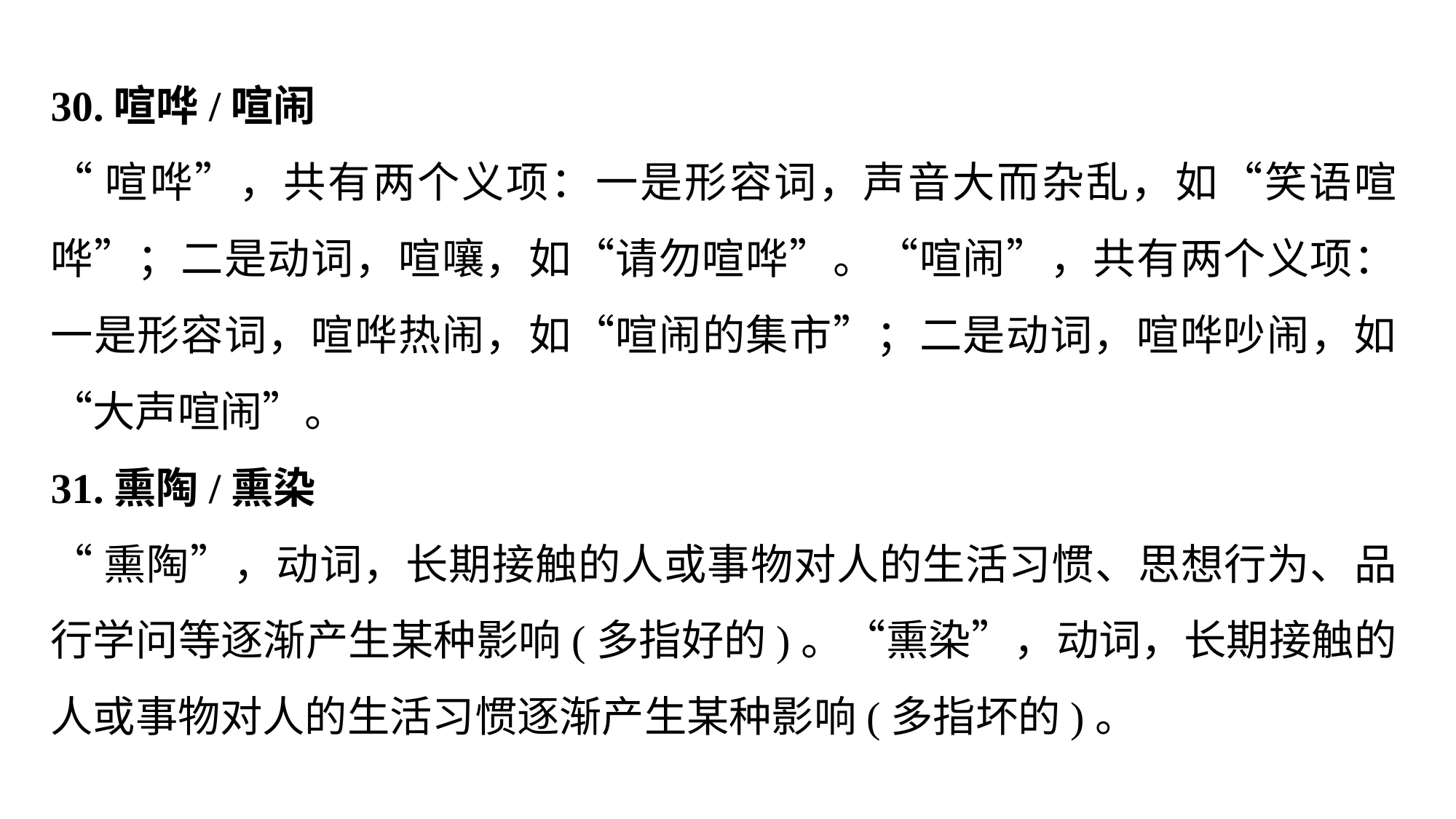

30.喧哗/喧闹
“喧哗”，共有两个义项：一是形容词，声音大而杂乱，如“笑语喧哗”；二是动词，喧嚷，如“请勿喧哗”。“喧闹”，共有两个义项：一是形容词，喧哗热闹，如“喧闹的集市”；二是动词，喧哗吵闹，如“大声喧闹”。
31.熏陶/熏染
“熏陶”，动词，长期接触的人或事物对人的生活习惯、思想行为、品行学问等逐渐产生某种影响(多指好的)。“熏染”，动词，长期接触的人或事物对人的生活习惯逐渐产生某种影响(多指坏的)。